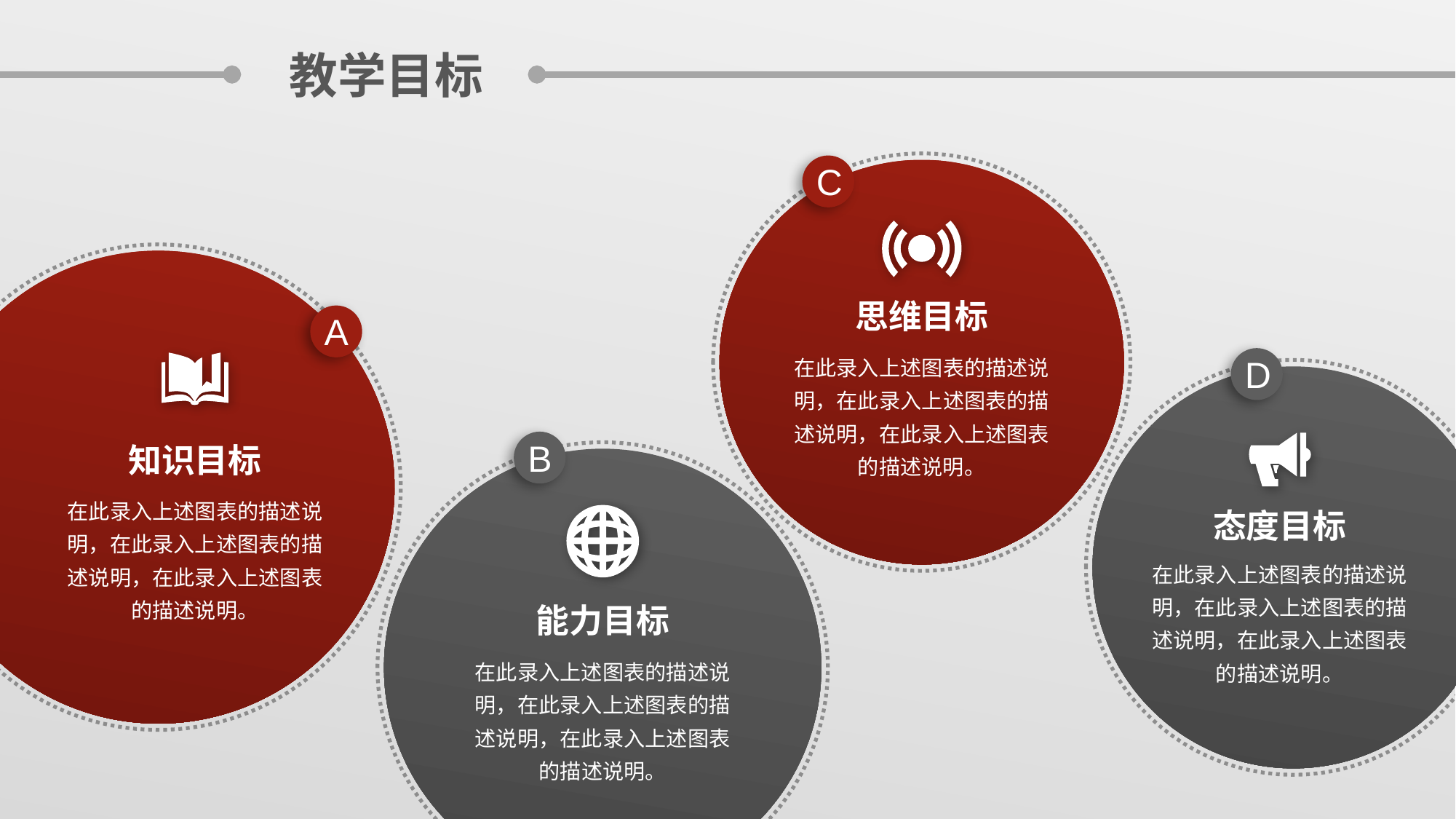

教学目标

C

思维目标
A

在此录入上述图表的描述说明，在此录入上述图表的描述说明，在此录入上述图表的描述说明。
D

B

知识目标

在此录入上述图表的描述说明，在此录入上述图表的描述说明，在此录入上述图表的描述说明。
态度目标

在此录入上述图表的描述说明，在此录入上述图表的描述说明，在此录入上述图表的描述说明。
能力目标
在此录入上述图表的描述说明，在此录入上述图表的描述说明，在此录入上述图表的描述说明。